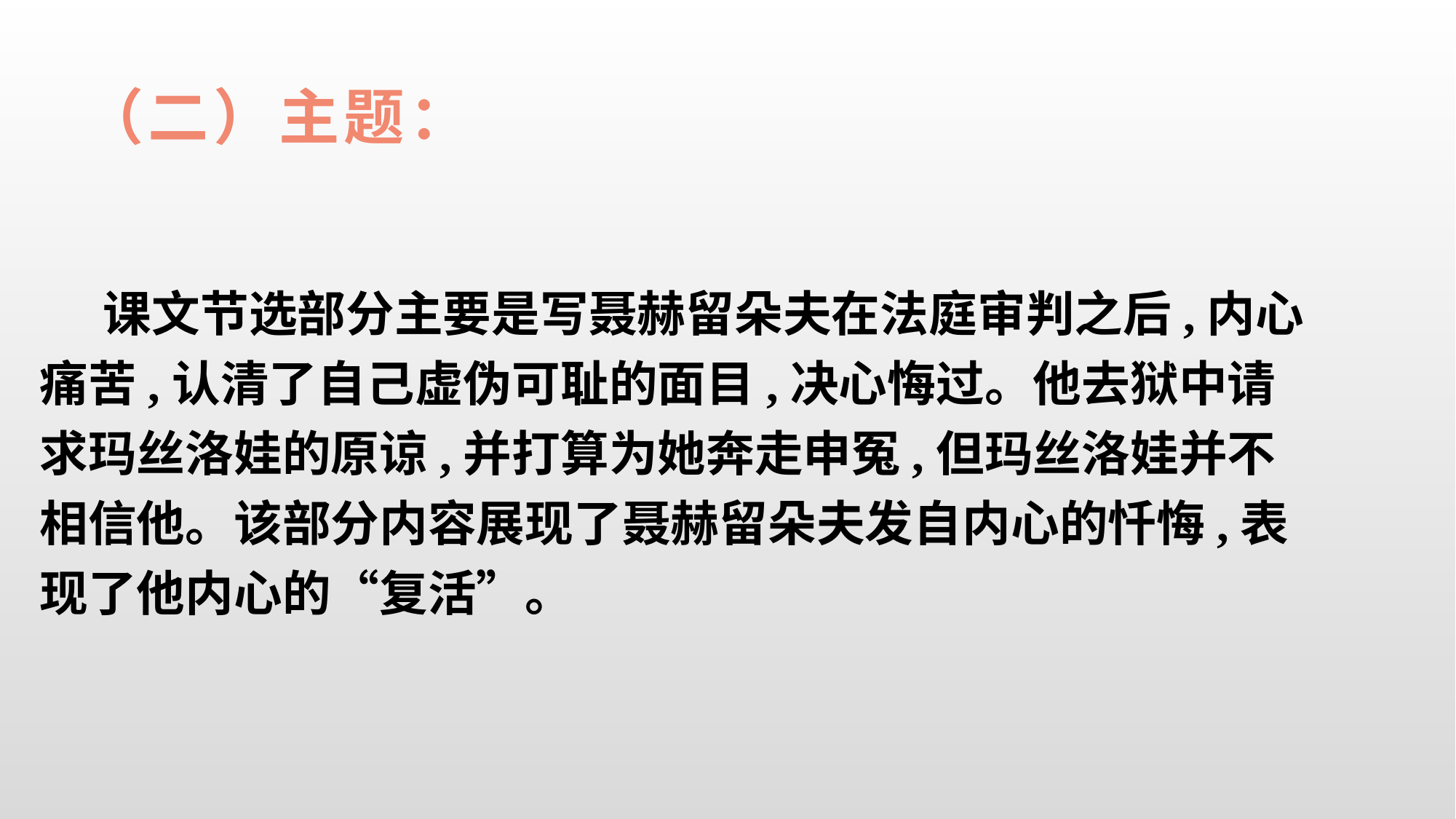

# （二）主题：
课文节选部分主要是写聂赫留朵夫在法庭审判之后,内心痛苦,认清了自己虚伪可耻的面目,决心悔过。他去狱中请求玛丝洛娃的原谅,并打算为她奔走申冤,但玛丝洛娃并不相信他。该部分内容展现了聂赫留朵夫发自内心的忏悔,表现了他内心的“复活”。